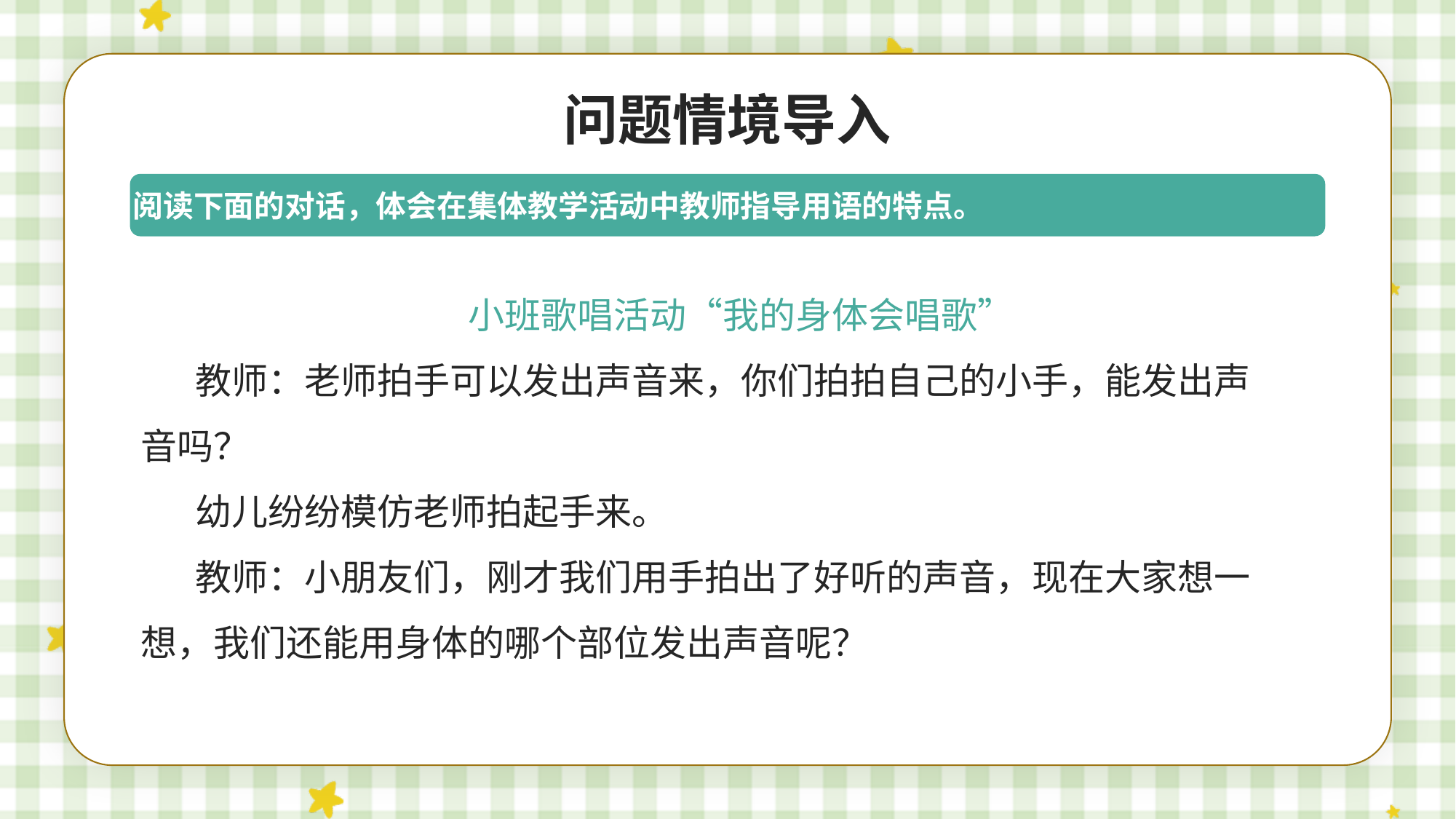

问题情境导入
阅读下面的对话，体会在集体教学活动中教师指导用语的特点。
小班歌唱活动“我的身体会唱歌”
教师：老师拍手可以发出声音来，你们拍拍自己的小手，能发出声音吗？
幼儿纷纷模仿老师拍起手来。
教师：小朋友们，刚才我们用手拍出了好听的声音，现在大家想一想，我们还能用身体的哪个部位发出声音呢？